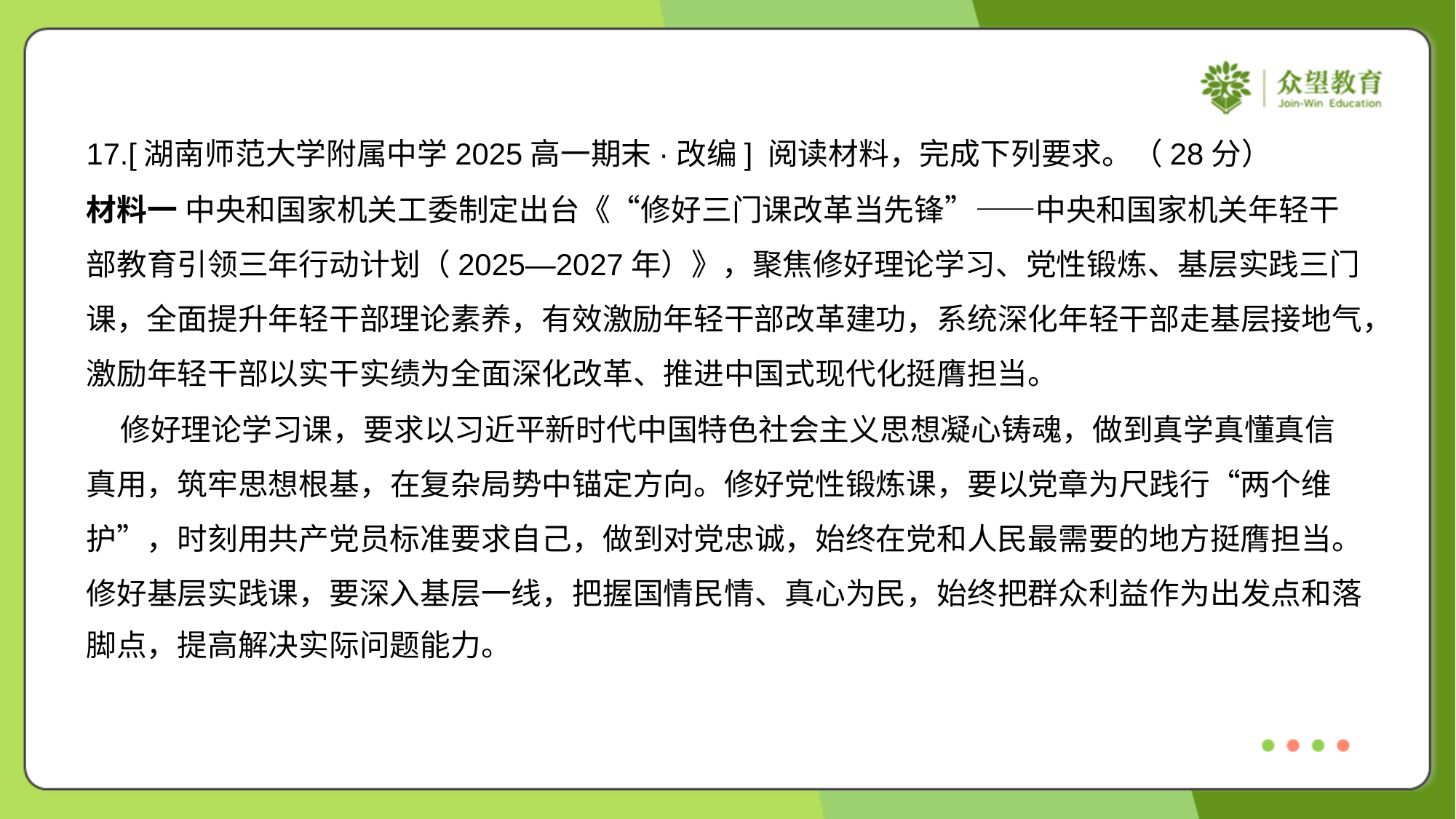

17.[湖南师范大学附属中学2025高一期末·改编] 阅读材料，完成下列要求。（28分）
材料一 中央和国家机关工委制定出台《“修好三门课改革当先锋”——中央和国家机关年轻干
部教育引领三年行动计划（2025—2027年）》，聚焦修好理论学习、党性锻炼、基层实践三门
课，全面提升年轻干部理论素养，有效激励年轻干部改革建功，系统深化年轻干部走基层接地气，
激励年轻干部以实干实绩为全面深化改革、推进中国式现代化挺膺担当。
    修好理论学习课，要求以习近平新时代中国特色社会主义思想凝心铸魂，做到真学真懂真信
真用，筑牢思想根基，在复杂局势中锚定方向。修好党性锻炼课，要以党章为尺践行“两个维
护”，时刻用共产党员标准要求自己，做到对党忠诚，始终在党和人民最需要的地方挺膺担当。
修好基层实践课，要深入基层一线，把握国情民情、真心为民，始终把群众利益作为出发点和落
脚点，提高解决实际问题能力。